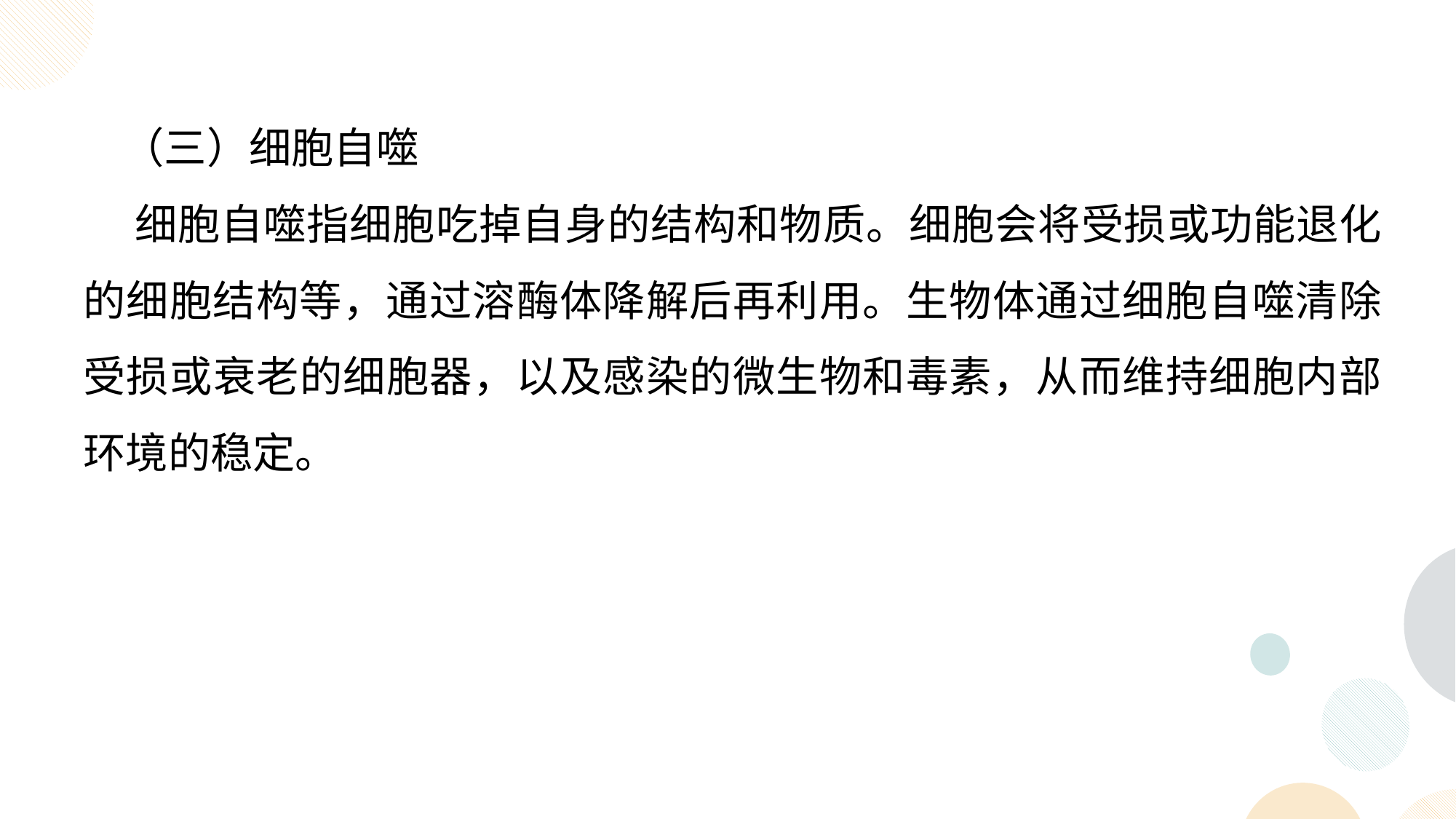

（三）细胞自噬
    细胞自噬指细胞吃掉自身的结构和物质。细胞会将受损或功能退化的细胞结构等，通过溶酶体降解后再利用。生物体通过细胞自噬清除受损或衰老的细胞器，以及感染的微生物和毒素，从而维持细胞内部环境的稳定。